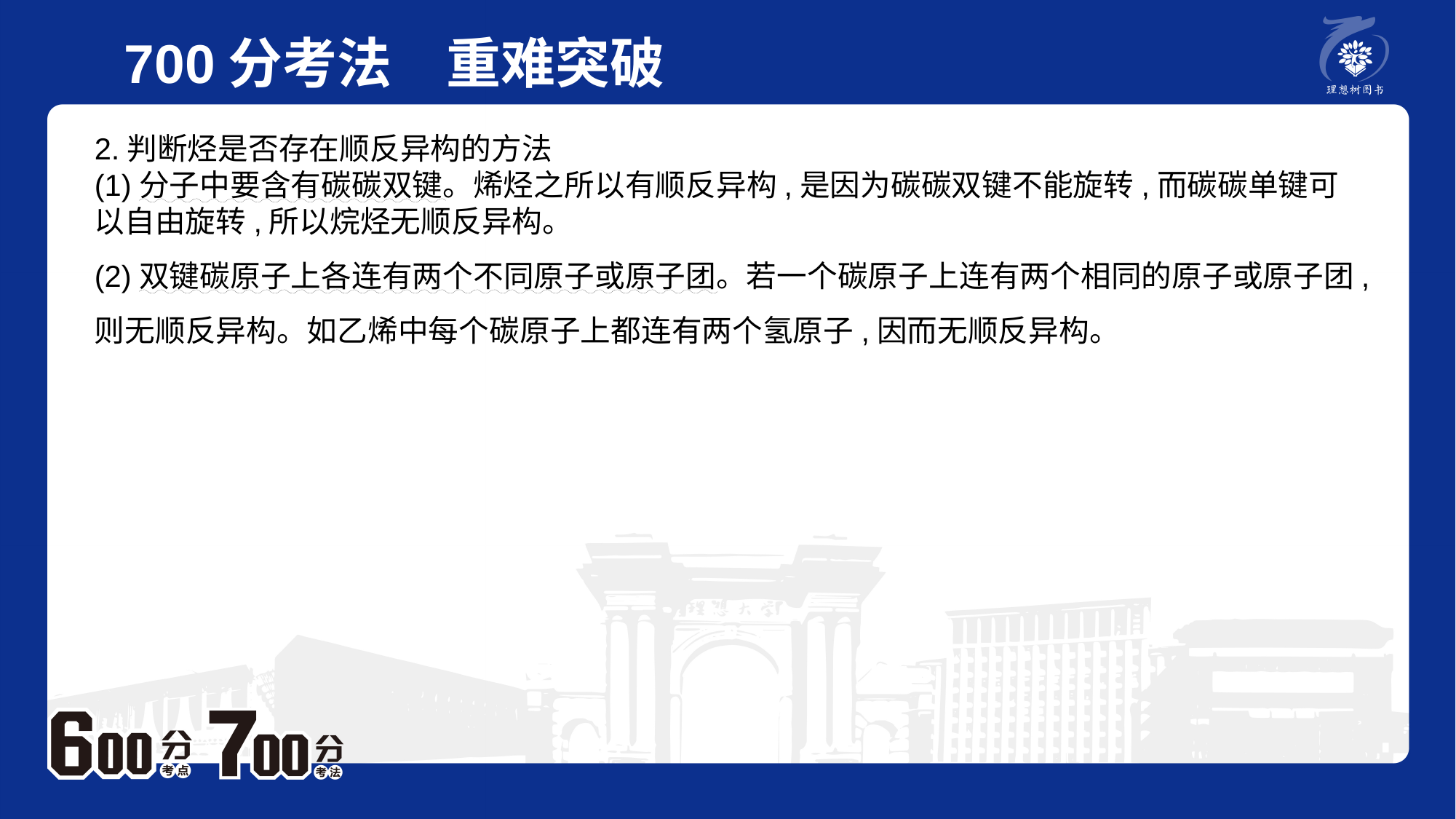

700分考法　重难突破
2.判断烃是否存在顺反异构的方法(1)分子中要含有碳碳双键。烯烃之所以有顺反异构,是因为碳碳双键不能旋转,而碳碳单键可以自由旋转,所以烷烃无顺反异构。(2)双键碳原子上各连有两个不同原子或原子团。若一个碳原子上连有两个相同的原子或原子团,则无顺反异构。如乙烯中每个碳原子上都连有两个氢原子,因而无顺反异构。